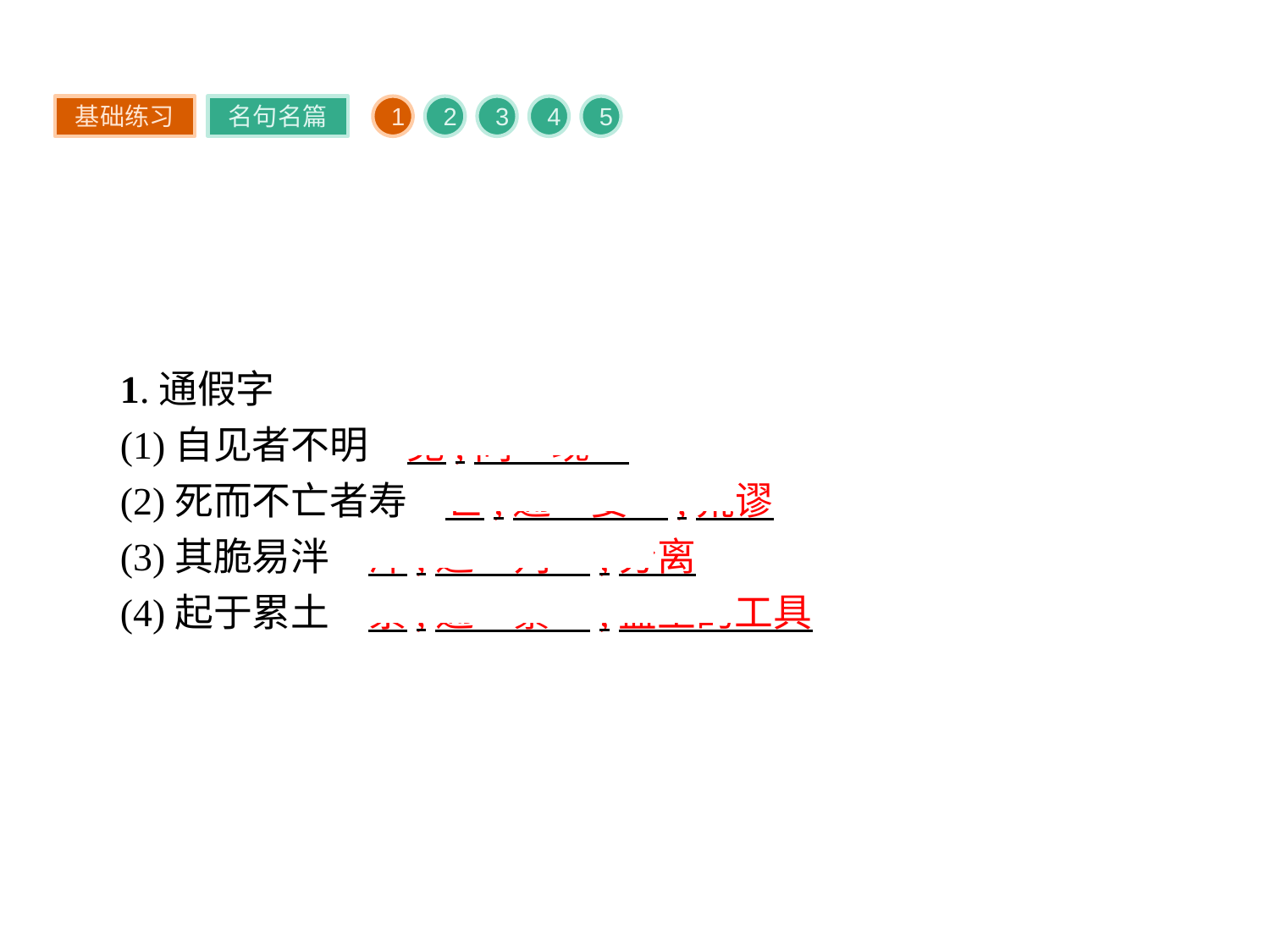

基础练习
名句名篇
1
2
3
4
5
1.通假字
(1)自见者不明　见,同“现”
(2)死而不亡者寿　亡,通“妄”,荒谬
(3)其脆易泮　泮,通“判”,分离
(4)起于累土　累,通“蔂”,盛土的工具